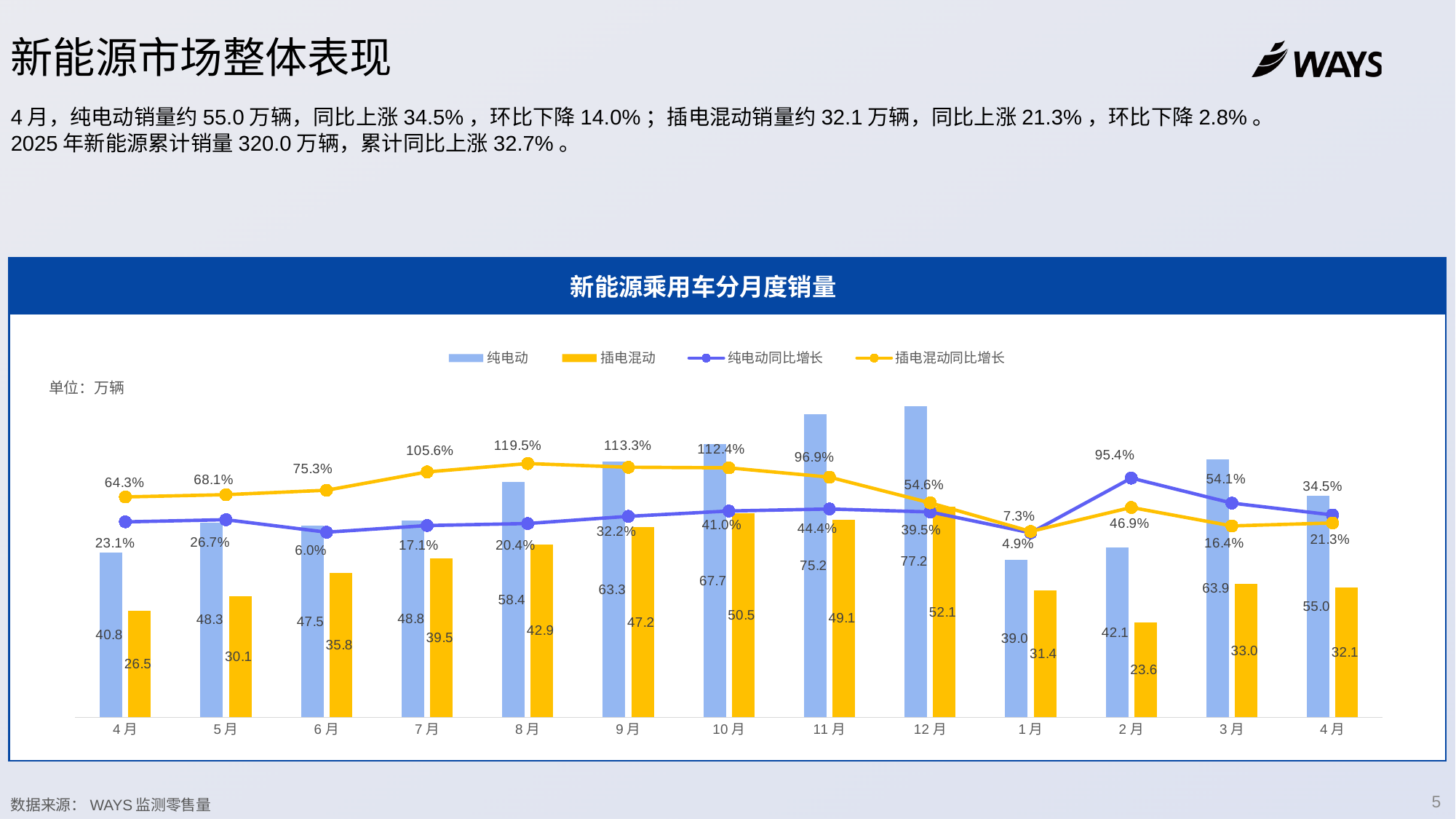

新能源市场整体表现
4月，纯电动销量约55.0万辆，同比上涨34.5%，环比下降14.0%；插电混动销量约32.1万辆，同比上涨21.3%，环比下降2.8%。
2025年新能源累计销量320.0万辆，累计同比上涨32.7%。

新能源乘用车分月度销量

### Chart

| Category | 纯电动 | 插电混动 | 纯电动同比增长 | 插电混动同比增长 |
|---|---|---|---|---|
| 4月 | 40.8441 | 26.4778 | 0.23120075239191906 | 0.6428593588096967 |
| 5月 | 48.3138 | 30.1178 | 0.2670843616164742 | 0.6806057765278335 |
| 6月 | 47.5488 | 35.8089 | 0.05984544366405942 | 0.7533785768846584 |
| 7月 | 48.8333 | 39.4666 | 0.17079562210048072 | 1.0561839315206236 |
| 8月 | 58.3515 | 42.8529 | 0.2035654322617373 | 1.1946246856803389 |
| 9月 | 63.3441 | 47.1984 | 0.3221477770820289 | 1.1334828027320354 |
| 10月 | 67.6948 | 50.5176 | 0.4102965808618262 | 1.1239089854195043 |
| 11月 | 75.2048 | 49.0739 | 0.4437639903704016 | 0.9693129421773485 |
| 12月 | 77.1745 | 52.1472 | 0.39508629977512166 | 0.5455051983924697 |
| 1月 | 38.9706 | 31.3937 | 0.04891355545806153 | 0.07273143528832882 |
| 2月 | 42.0682 | 23.5623 | 0.9543062078705187 | 0.4692369568064052 |
| 3月 | 63.8878 | 33.0346 | 0.5413072008955282 | 0.1641534368227231 |
| 4月 | 54.9503 | 32.1167 | 0.34536689509623186 | 0.2129670894107516 |
单位：万辆

数据来源：WAYS监测零售量
5